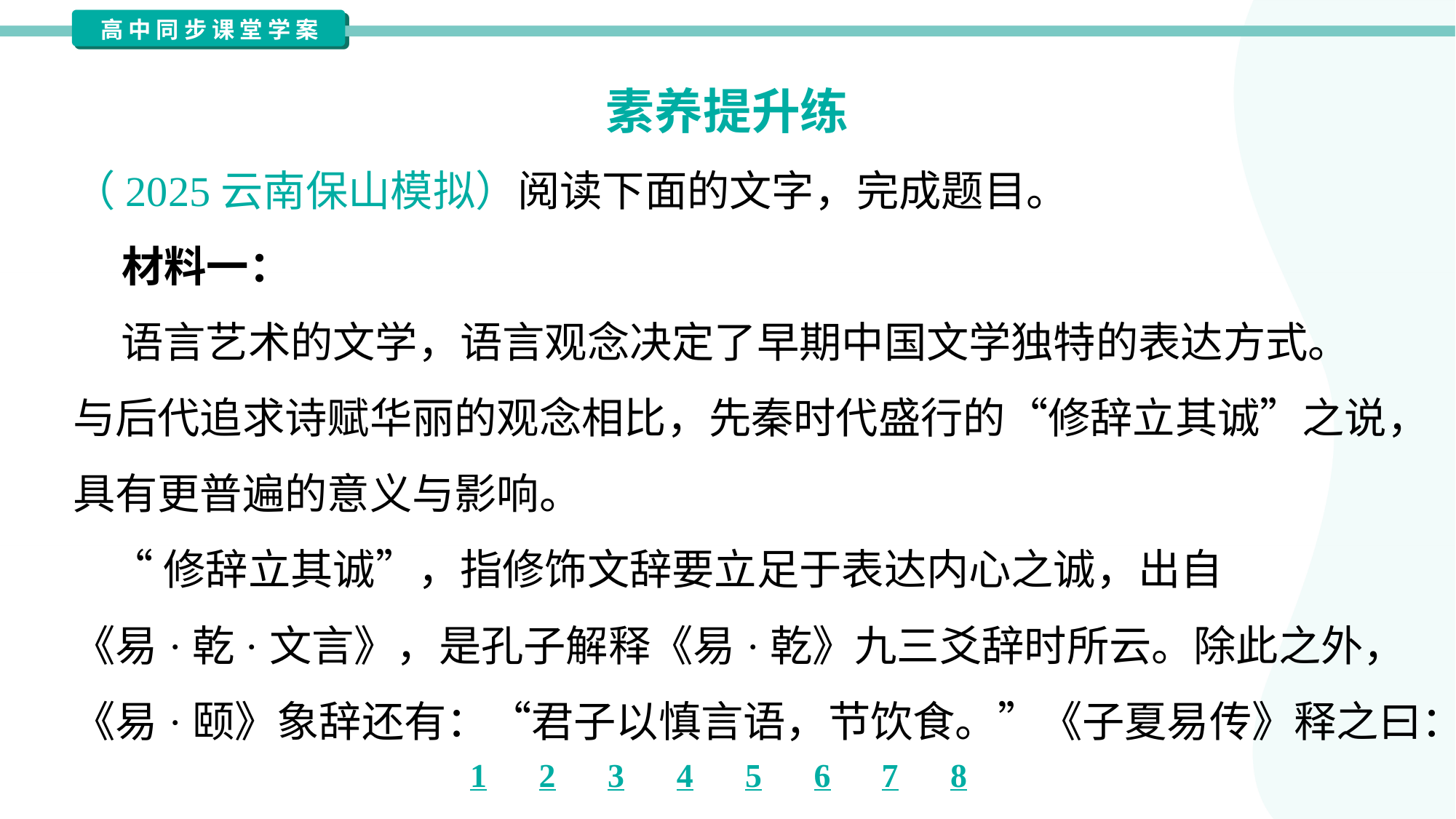

素养提升练
（2025云南保山模拟）阅读下面的文字，完成题目。
    材料一：
    语言艺术的文学，语言观念决定了早期中国文学独特的表达方式。
与后代追求诗赋华丽的观念相比，先秦时代盛行的“修辞立其诚”之说，
具有更普遍的意义与影响。
    “修辞立其诚”，指修饰文辞要立足于表达内心之诚，出自
《易·乾·文言》，是孔子解释《易·乾》九三爻辞时所云。除此之外，
《易·颐》象辞还有：“君子以慎言语，节饮食。”《子夏易传》释之曰：